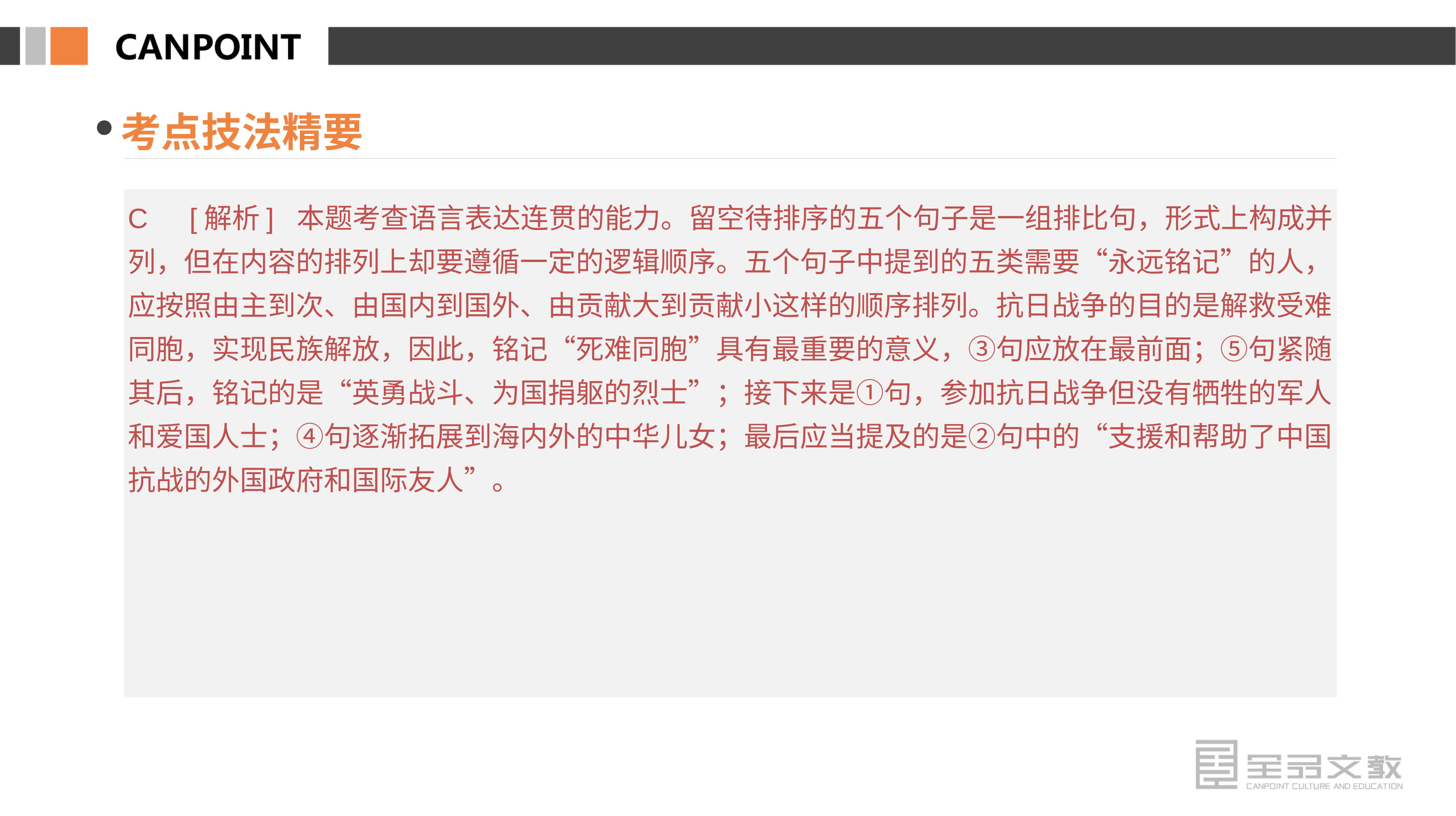

考点技法精要

C　[解析]  本题考查语言表达连贯的能力。留空待排序的五个句子是一组排比句，形式上构成并列，但在内容的排列上却要遵循一定的逻辑顺序。五个句子中提到的五类需要“永远铭记”的人，应按照由主到次、由国内到国外、由贡献大到贡献小这样的顺序排列。抗日战争的目的是解救受难同胞，实现民族解放，因此，铭记“死难同胞”具有最重要的意义，③句应放在最前面；⑤句紧随其后，铭记的是“英勇战斗、为国捐躯的烈士”；接下来是①句，参加抗日战争但没有牺牲的军人和爱国人士；④句逐渐拓展到海内外的中华儿女；最后应当提及的是②句中的“支援和帮助了中国抗战的外国政府和国际友人”。